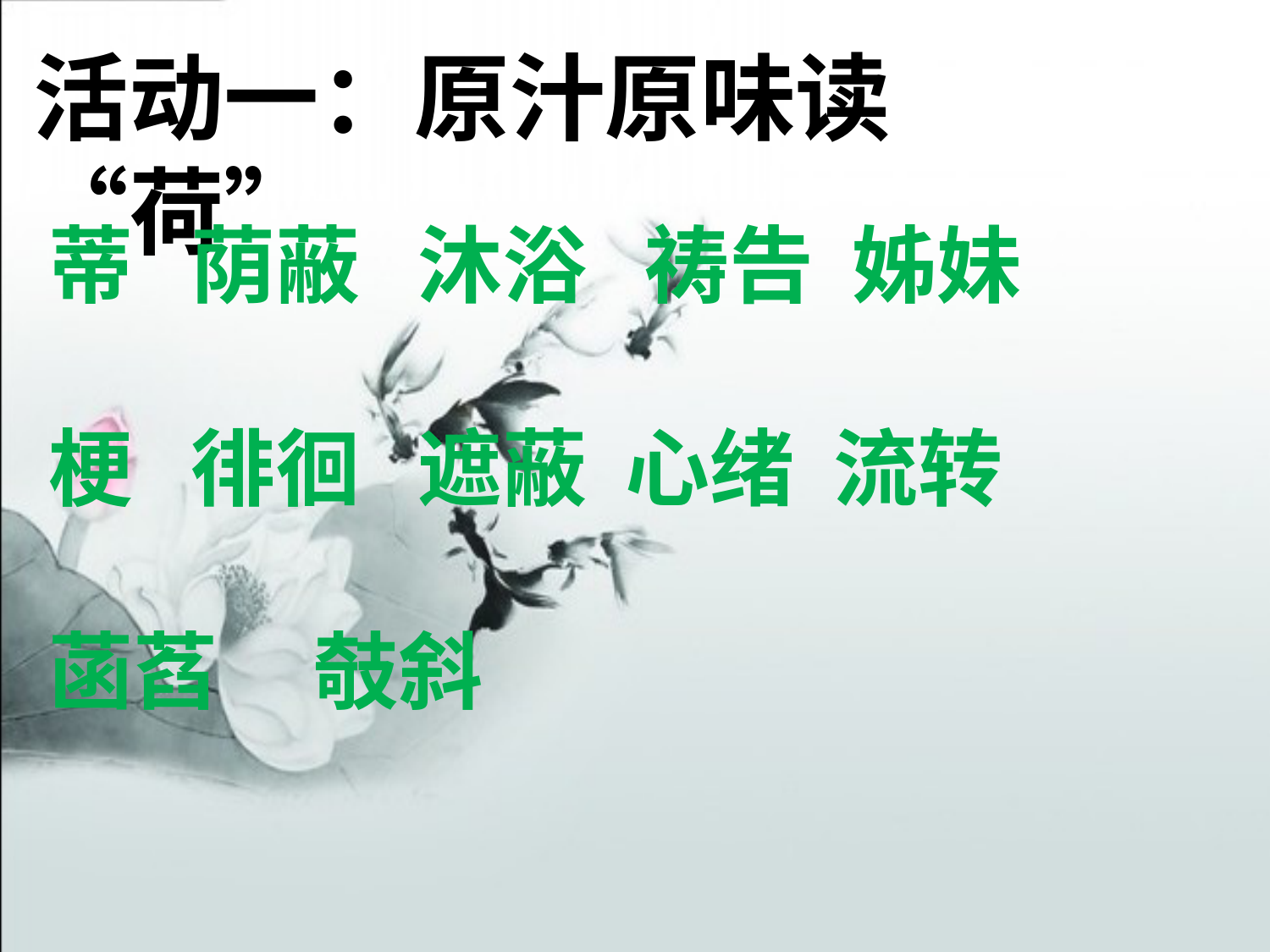

活动一：原汁原味读“荷”
蒂   荫蔽   沐浴   祷告  姊妹

梗   徘徊   遮蔽  心绪  流转

菡萏     攲斜